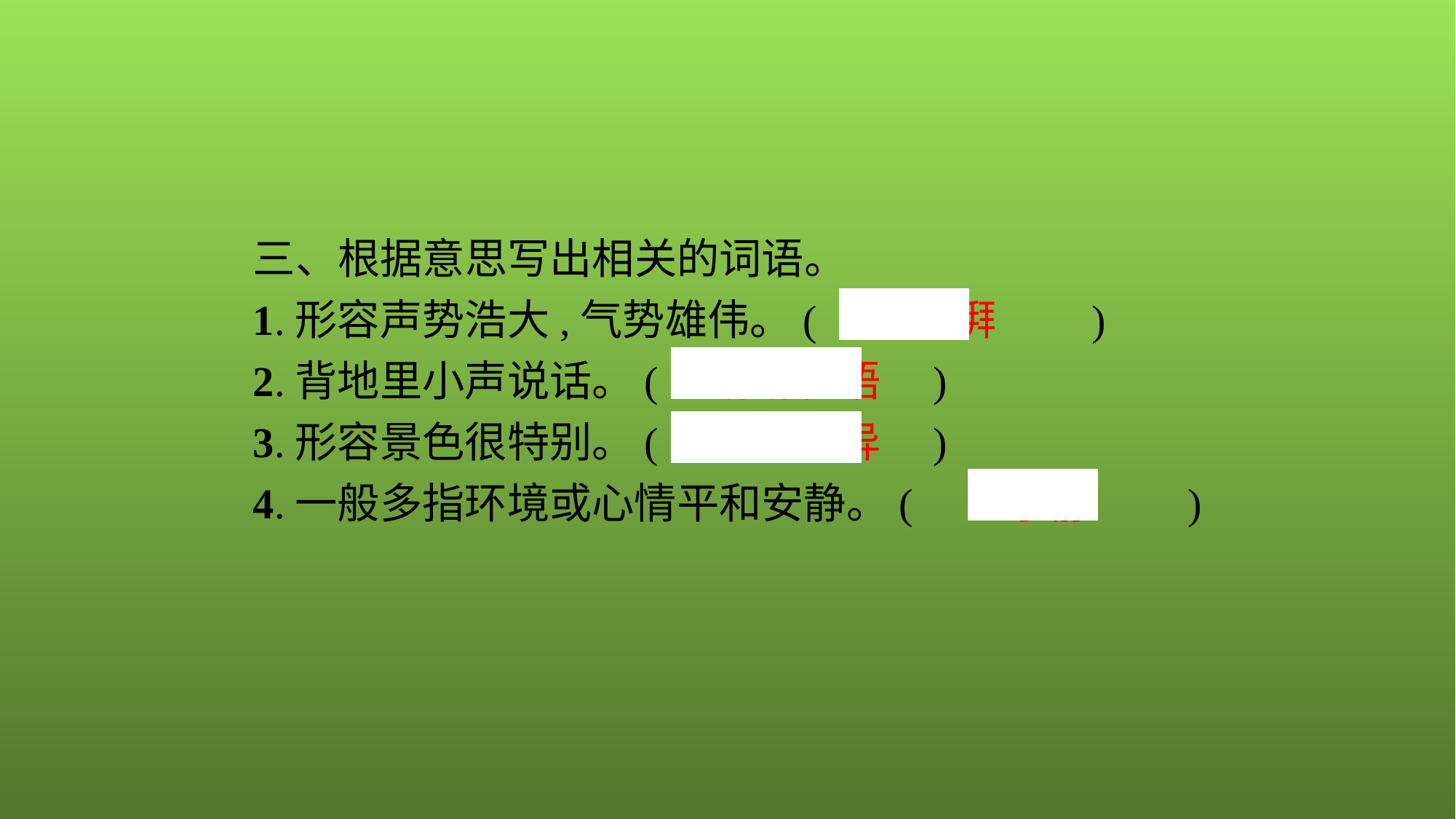

三、根据意思写出相关的词语。
1.形容声势浩大,气势雄伟。(　　澎湃　　)
2.背地里小声说话。(　窃窃私语　)
3.形容景色很特别。(　景色奇异　)
4.一般多指环境或心情平和安静。(　　宁静　　)